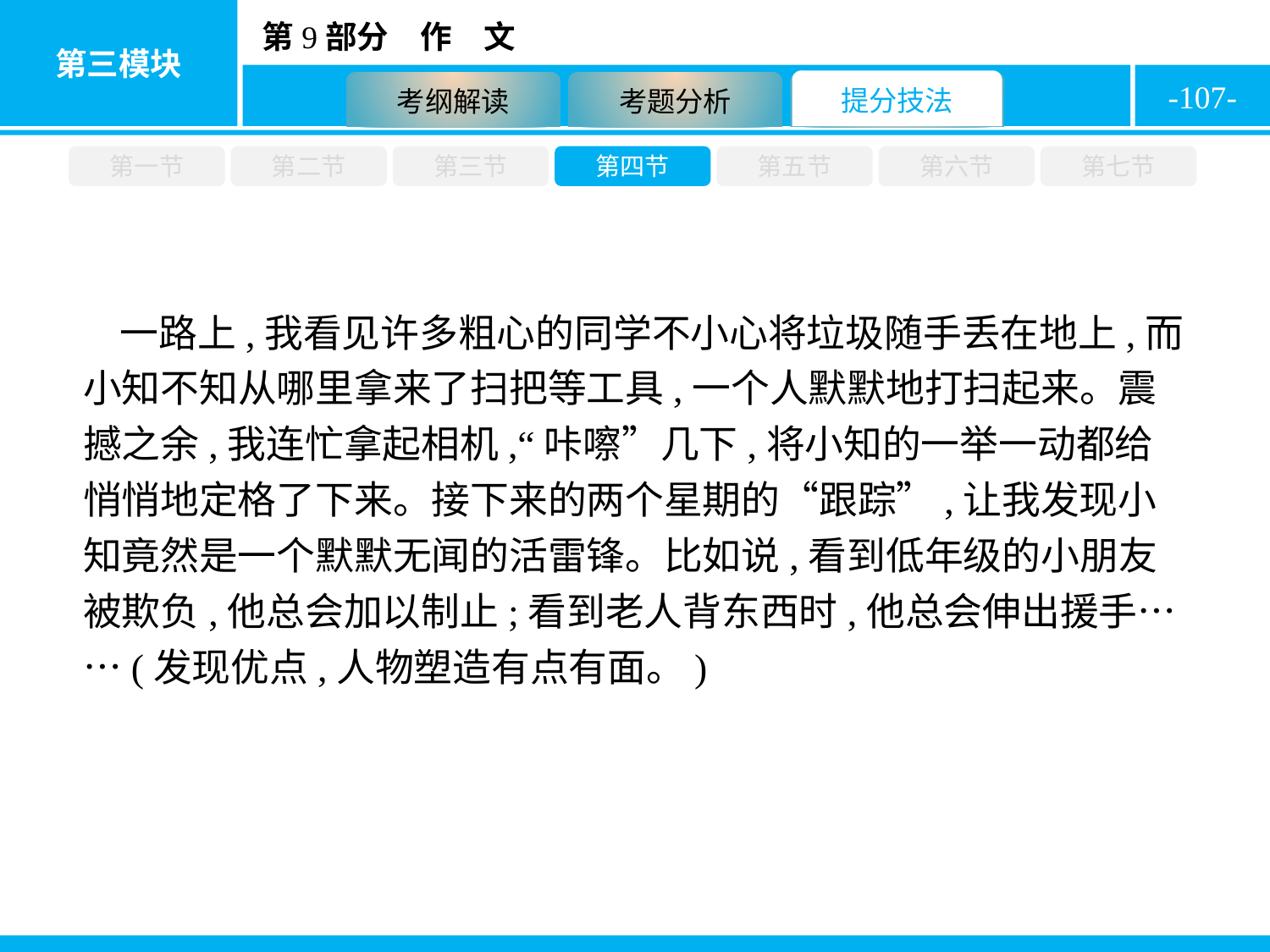

-107-
第一节
第二节
第三节
第四节
第五节
第六节
第七节
一路上,我看见许多粗心的同学不小心将垃圾随手丢在地上,而小知不知从哪里拿来了扫把等工具,一个人默默地打扫起来。震撼之余,我连忙拿起相机,“咔嚓”几下,将小知的一举一动都给悄悄地定格了下来。接下来的两个星期的“跟踪”,让我发现小知竟然是一个默默无闻的活雷锋。比如说,看到低年级的小朋友被欺负,他总会加以制止;看到老人背东西时,他总会伸出援手……(发现优点,人物塑造有点有面。)